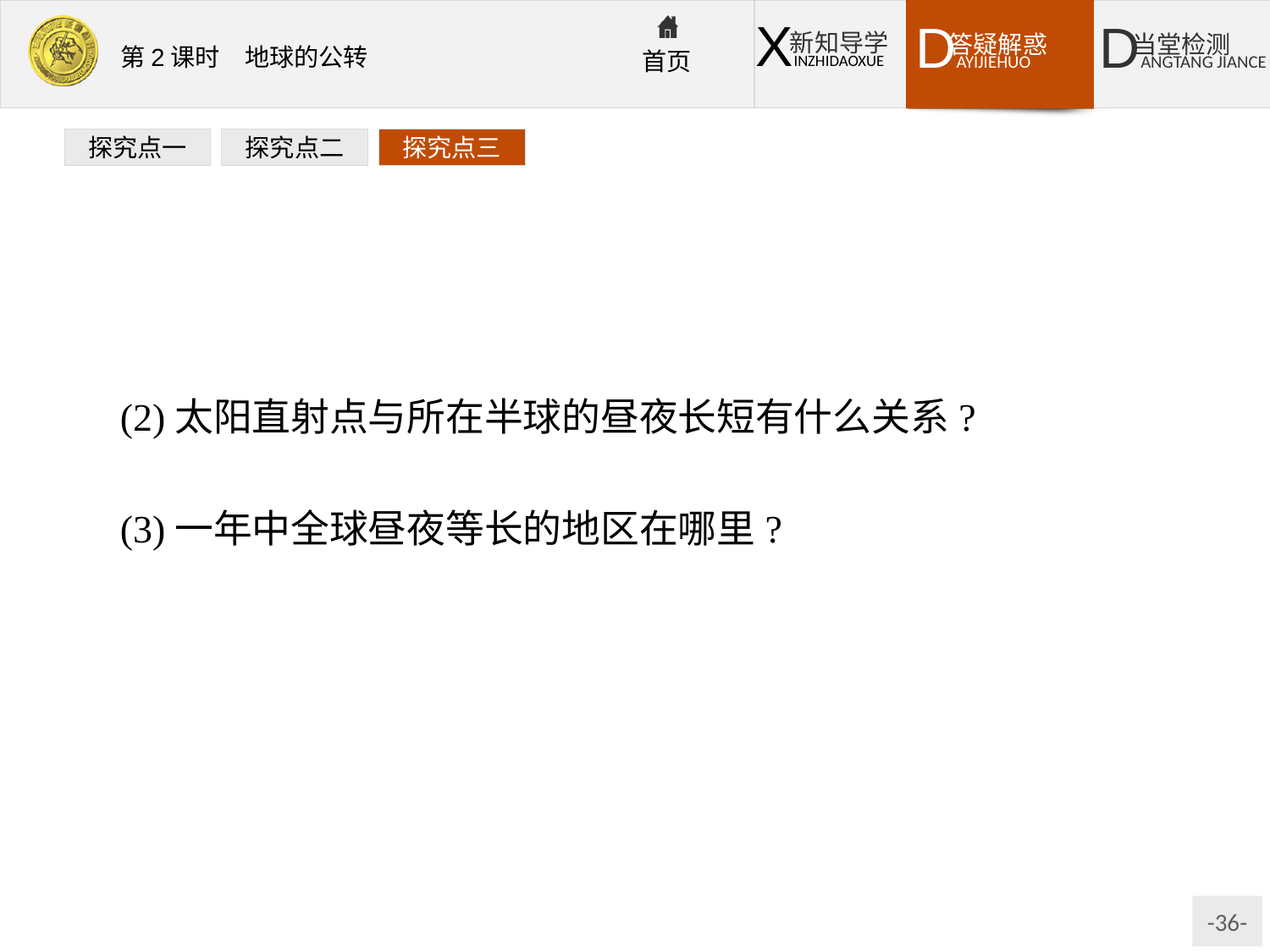

探究点一
探究点二
探究点三
(2)太阳直射点与所在半球的昼夜长短有什么关系?
提示:太阳直射点所在的半球,其昼长大于夜长。
(3)一年中全球昼夜等长的地区在哪里?
提示:赤道。